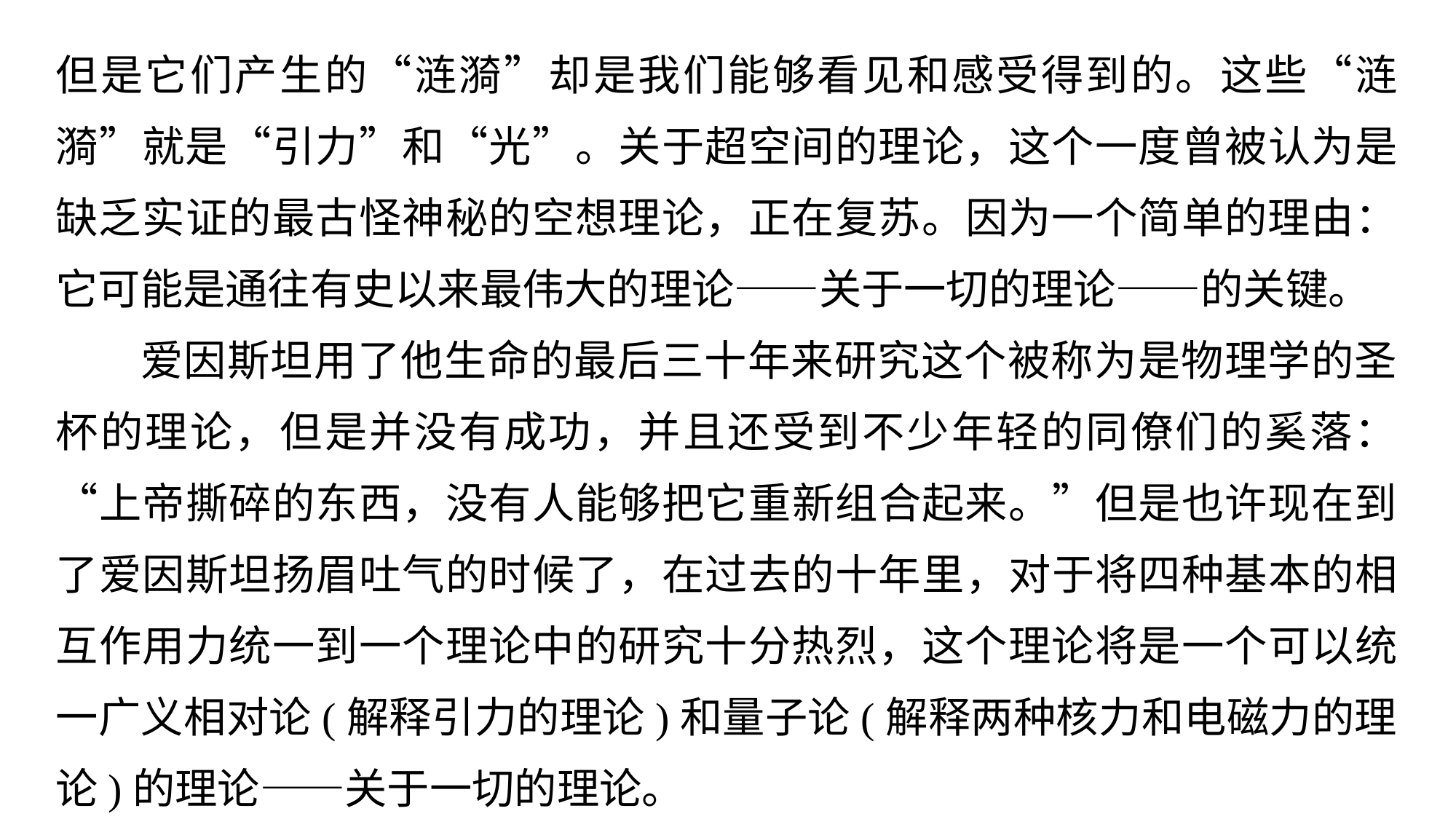

但是它们产生的“涟漪”却是我们能够看见和感受得到的。这些“涟漪”就是“引力”和“光”。关于超空间的理论，这个一度曾被认为是缺乏实证的最古怪神秘的空想理论，正在复苏。因为一个简单的理由：它可能是通往有史以来最伟大的理论——关于一切的理论——的关键。
爱因斯坦用了他生命的最后三十年来研究这个被称为是物理学的圣杯的理论，但是并没有成功，并且还受到不少年轻的同僚们的奚落：“上帝撕碎的东西，没有人能够把它重新组合起来。”但是也许现在到了爱因斯坦扬眉吐气的时候了，在过去的十年里，对于将四种基本的相互作用力统一到一个理论中的研究十分热烈，这个理论将是一个可以统一广义相对论(解释引力的理论)和量子论(解释两种核力和电磁力的理论)的理论——关于一切的理论。